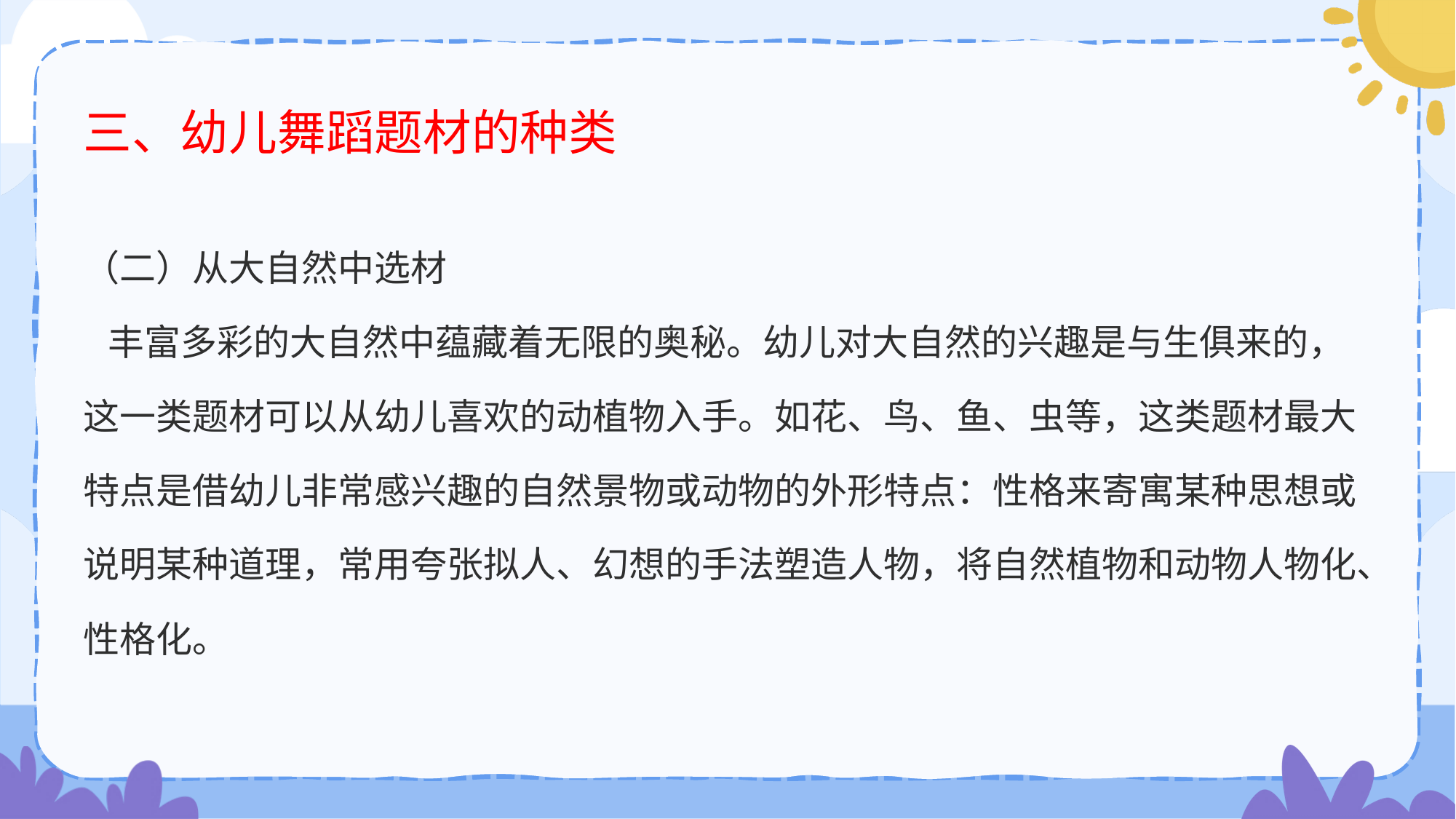

# 三、幼儿舞蹈题材的种类
（二）从大自然中选材
   丰富多彩的大自然中蕴藏着无限的奥秘。幼儿对大自然的兴趣是与生俱来的，这一类题材可以从幼儿喜欢的动植物入手。如花、鸟、鱼、虫等，这类题材最大特点是借幼儿非常感兴趣的自然景物或动物的外形特点：性格来寄寓某种思想或说明某种道理，常用夸张拟人、幻想的手法塑造人物，将自然植物和动物人物化、性格化。